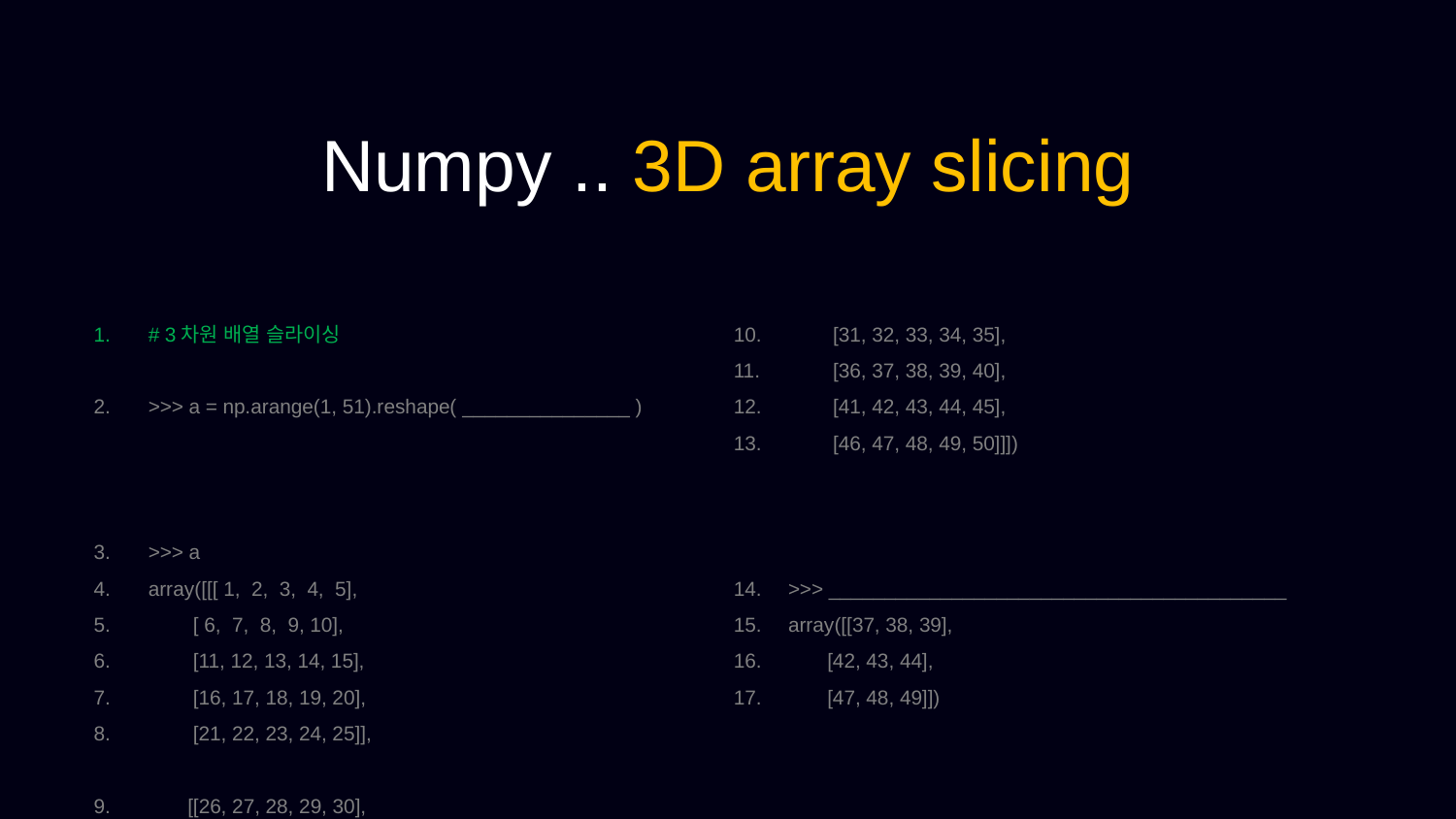

Numpy .. 3D array slicing
# 3차원 배열 슬라이싱

>>> a = np.arange(1, 51).reshape( _______________ )

>>> a
array([[[ 1,  2,  3,  4,  5],
        [ 6,  7,  8,  9, 10],
        [11, 12, 13, 14, 15],
        [16, 17, 18, 19, 20],
        [21, 22, 23, 24, 25]],

       [[26, 27, 28, 29, 30],
        [31, 32, 33, 34, 35],
        [36, 37, 38, 39, 40],
        [41, 42, 43, 44, 45],
        [46, 47, 48, 49, 50]]])

>>> _________________________________________
array([[37, 38, 39],
       [42, 43, 44],
       [47, 48, 49]])